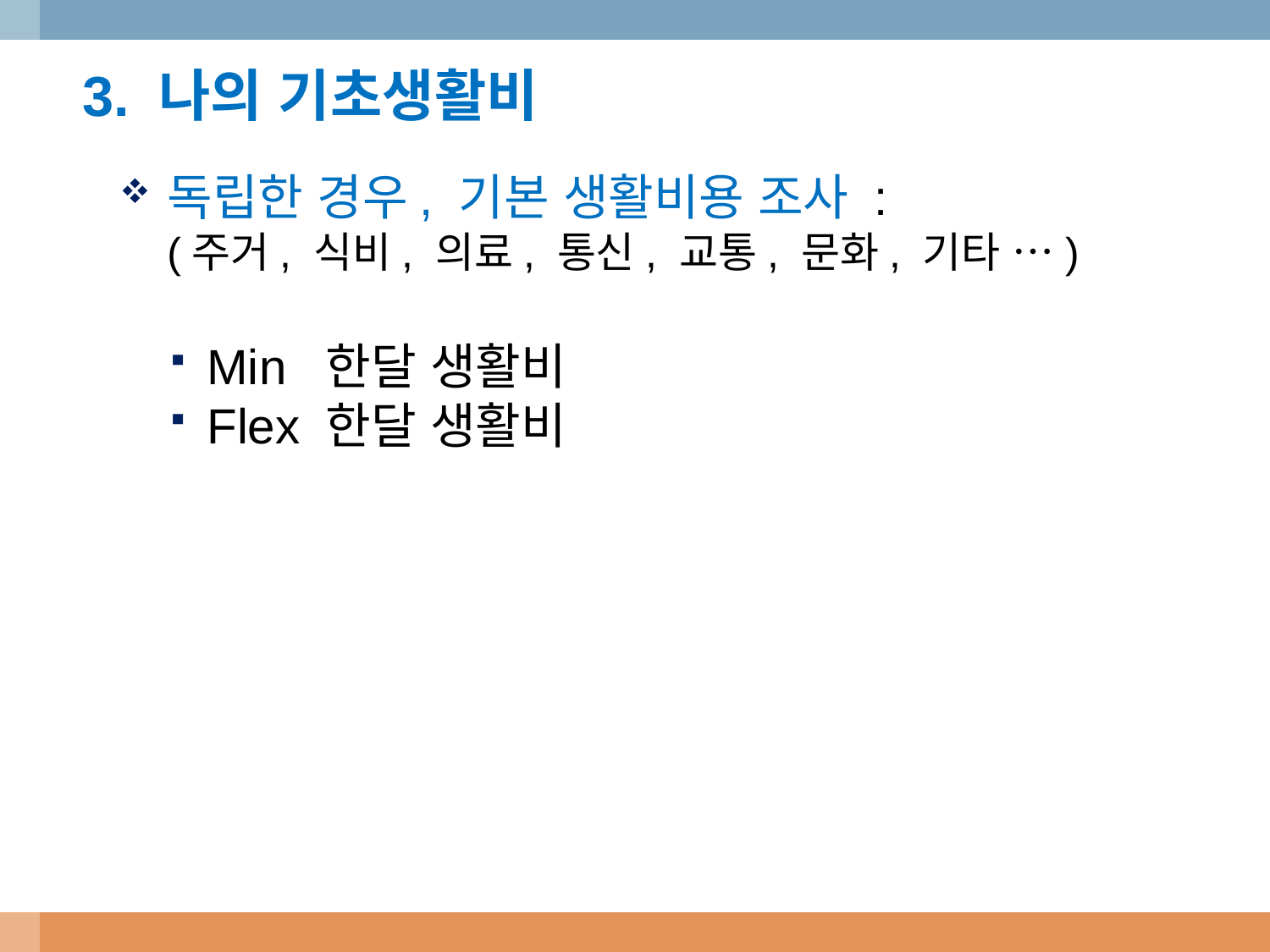

3. 나의 기초생활비
독립한 경우, 기본 생활비용 조사 :
    (주거, 식비, 의료, 통신, 교통, 문화, 기타 …)
Min  한달 생활비
Flex 한달 생활비